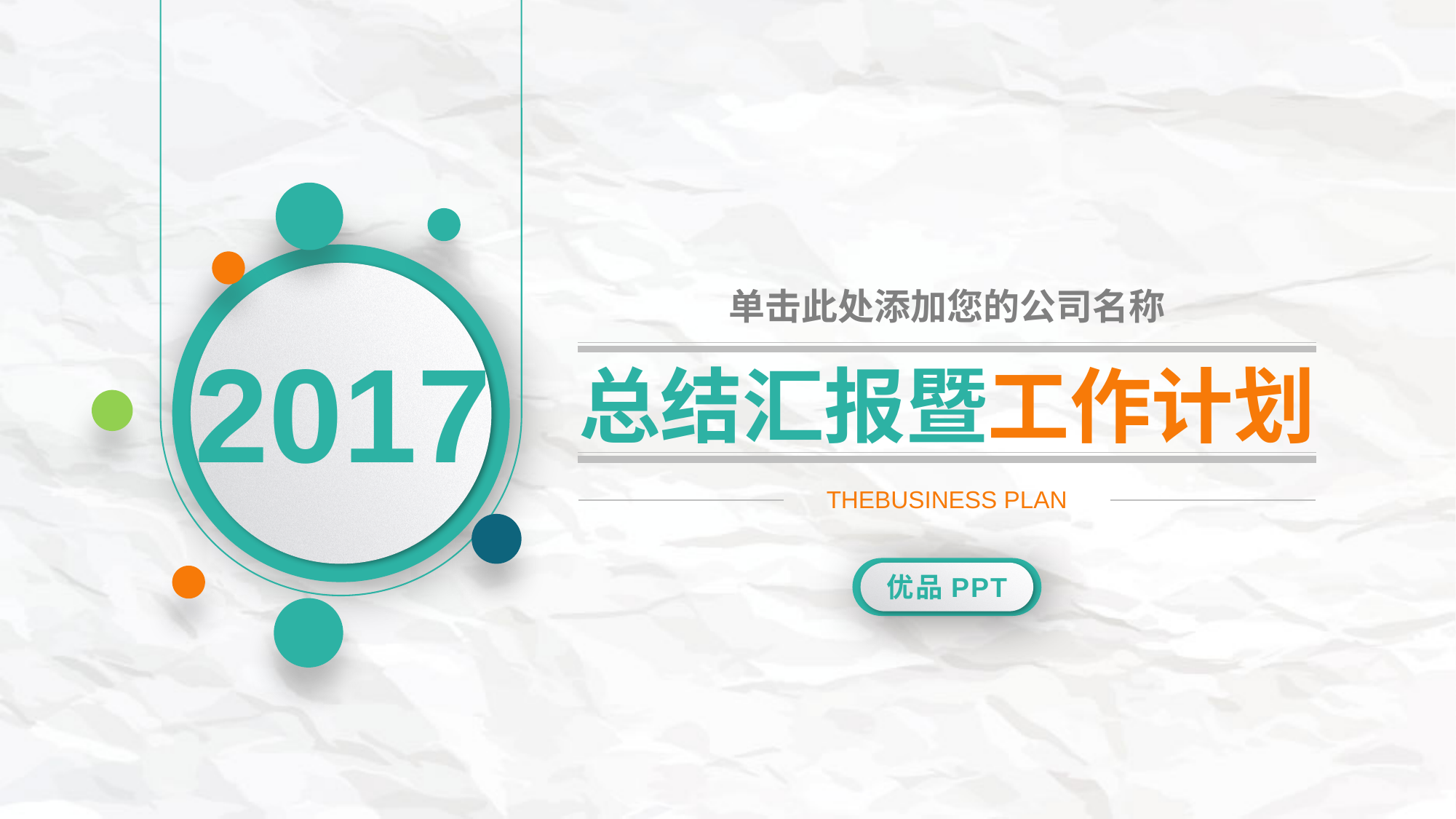

单击此处添加您的公司名称
2017
总结汇报暨工作计划

THEBUSINESS PLAN

优品PPT

延时符